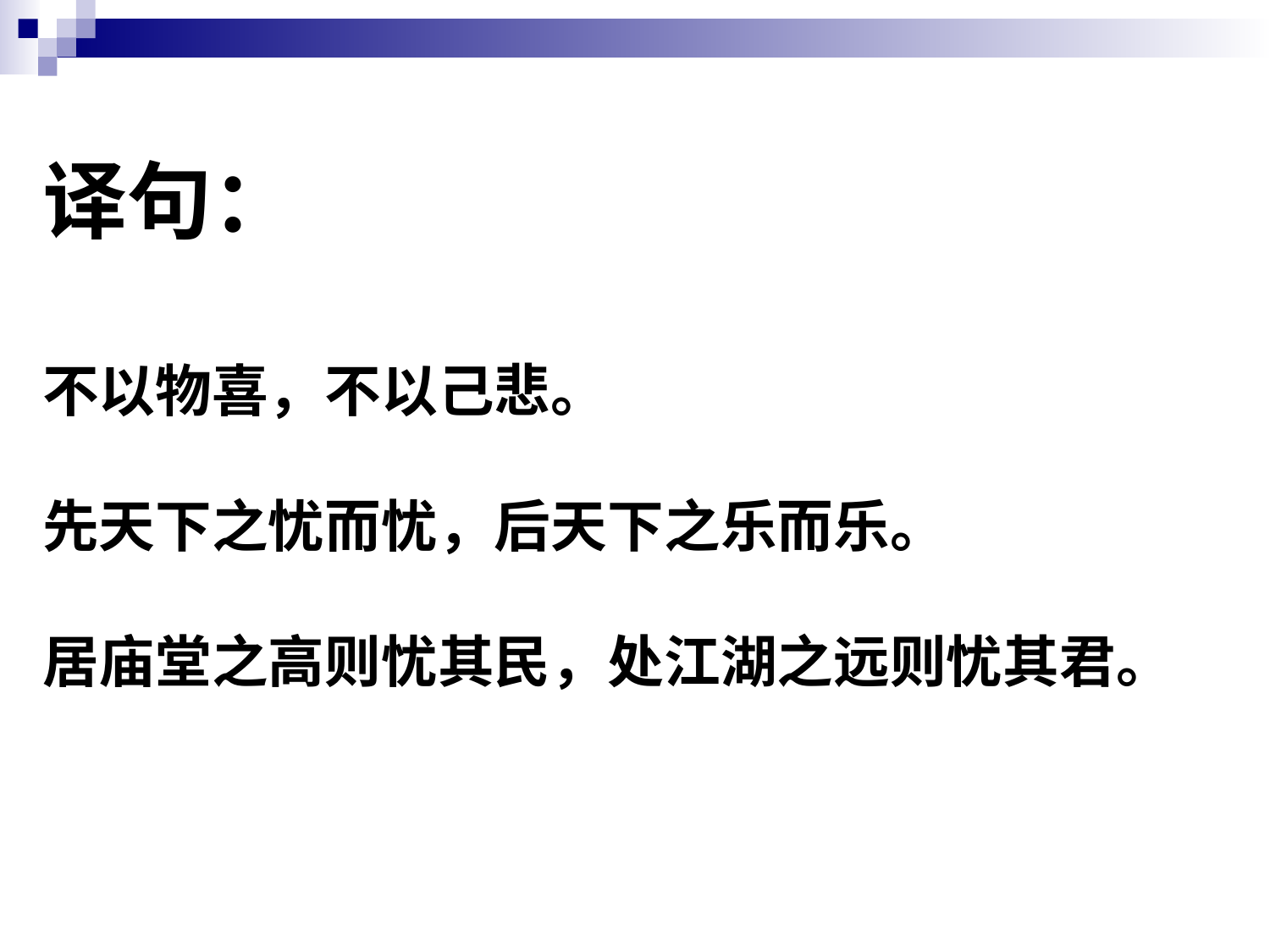

# 译句：
不以物喜，不以己悲。

先天下之忧而忧，后天下之乐而乐。

居庙堂之高则忧其民，处江湖之远则忧其君。